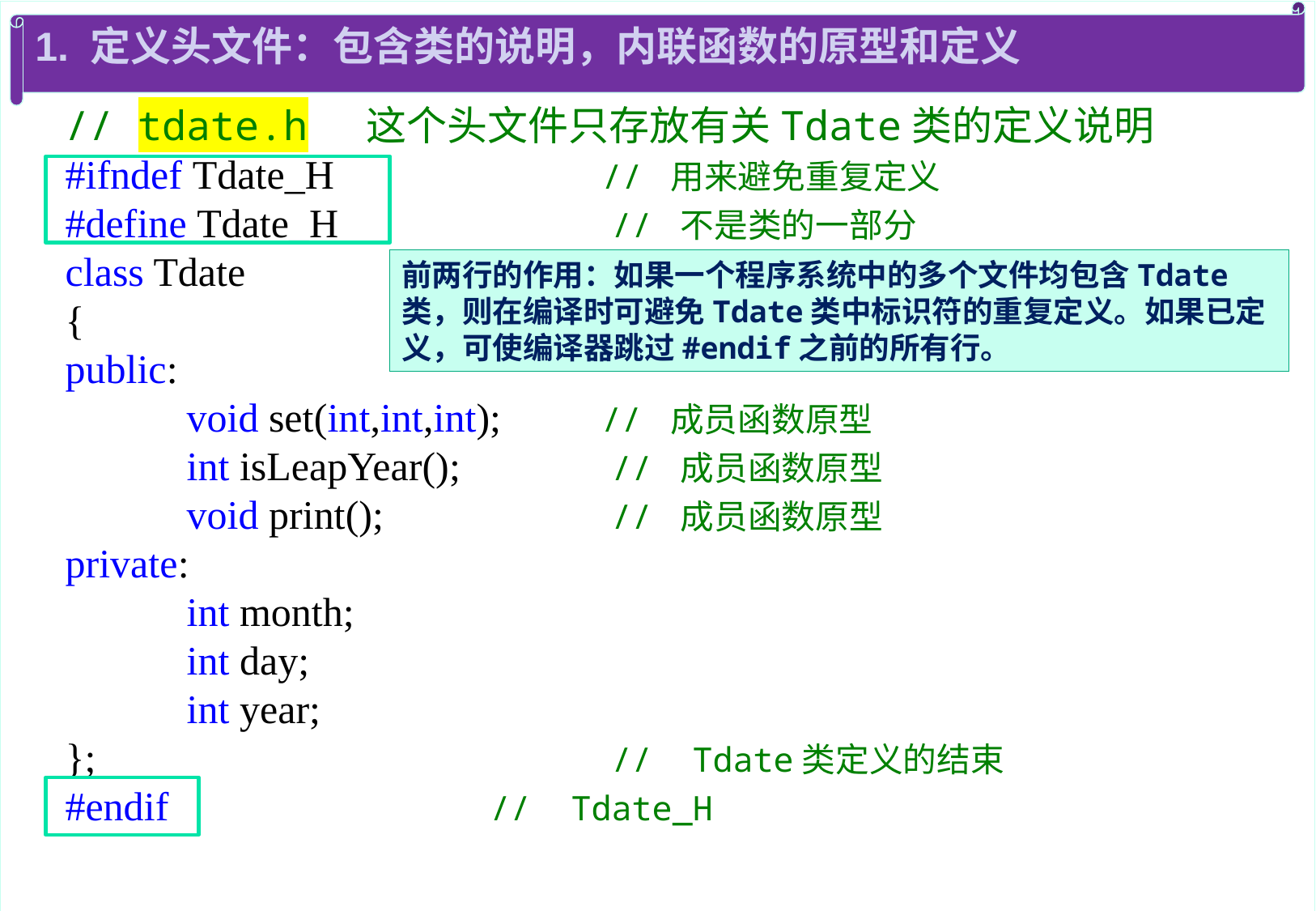

// tdate.h  这个头文件只存放有关Tdate类的定义说明
#ifndef Tdate_H		      // 用来避免重复定义
#define Tdate_H		   // 不是类的一部分
class Tdate
{
public:
	void set(int,int,int);	     // 成员函数原型
	int isLeapYear(); 	   // 成员函数原型
	void print(); 		   // 成员函数原型
private:
	int month;
	int day;
	int year;
};				      //  Tdate类定义的结束
#endif			      //  Tdate_H

1. 定义头文件：包含类的说明，内联函数的原型和定义

前两行的作用：如果一个程序系统中的多个文件均包含Tdate类，则在编译时可避免Tdate类中标识符的重复定义。如果已定义，可使编译器跳过#endif之前的所有行。